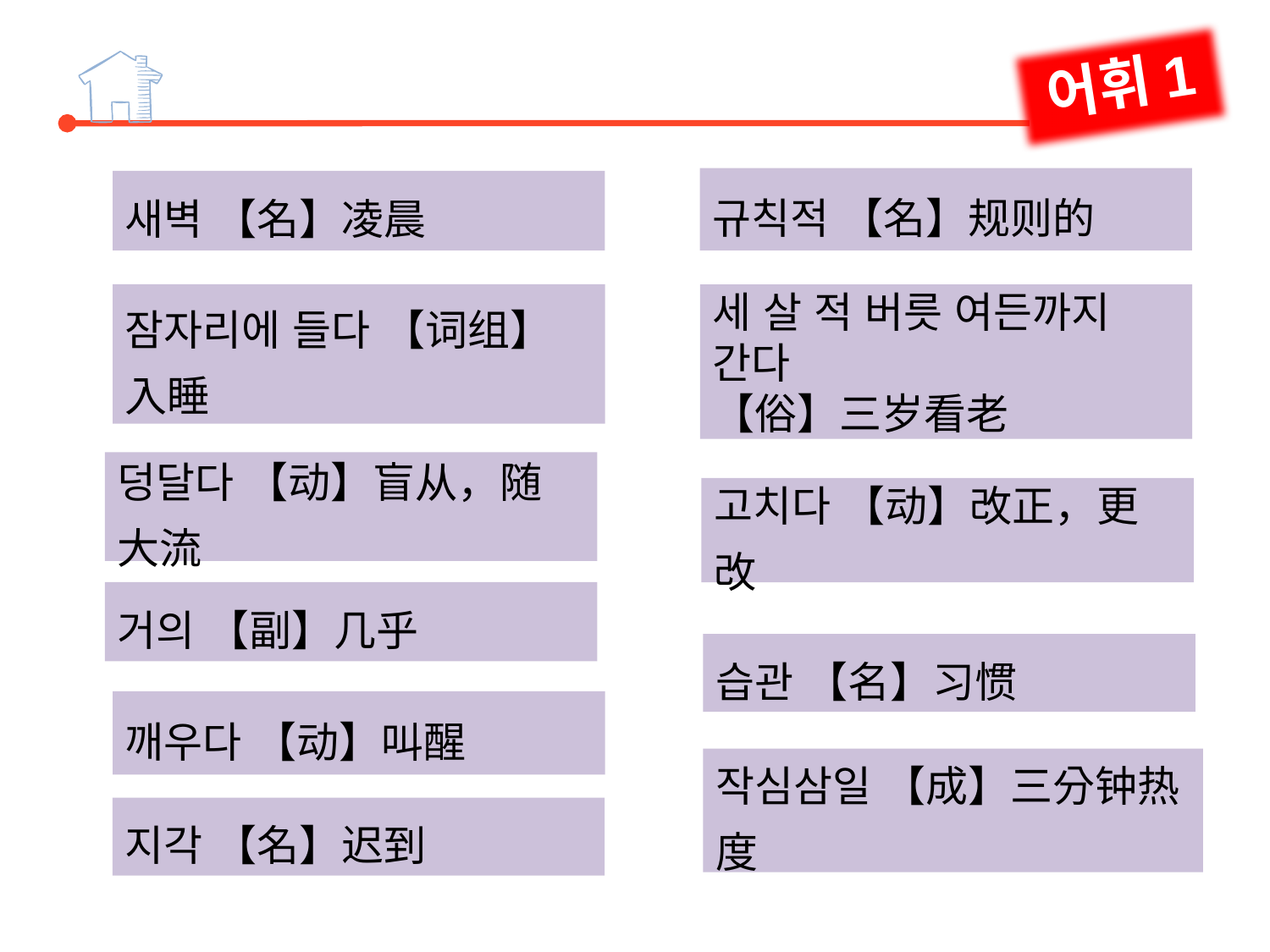

어휘1

규칙적 【名】规则的
세 살 적 버릇 여든까지
간다
【俗】三岁看老
고치다 【动】改正，更改
습관 【名】习惯
새벽 【名】凌晨
잠자리에 들다 【词组】入睡
덩달다 【动】盲从，随大流
거의 【副】几乎
깨우다 【动】叫醒
작심삼일 【成】三分钟热度
지각 【名】迟到